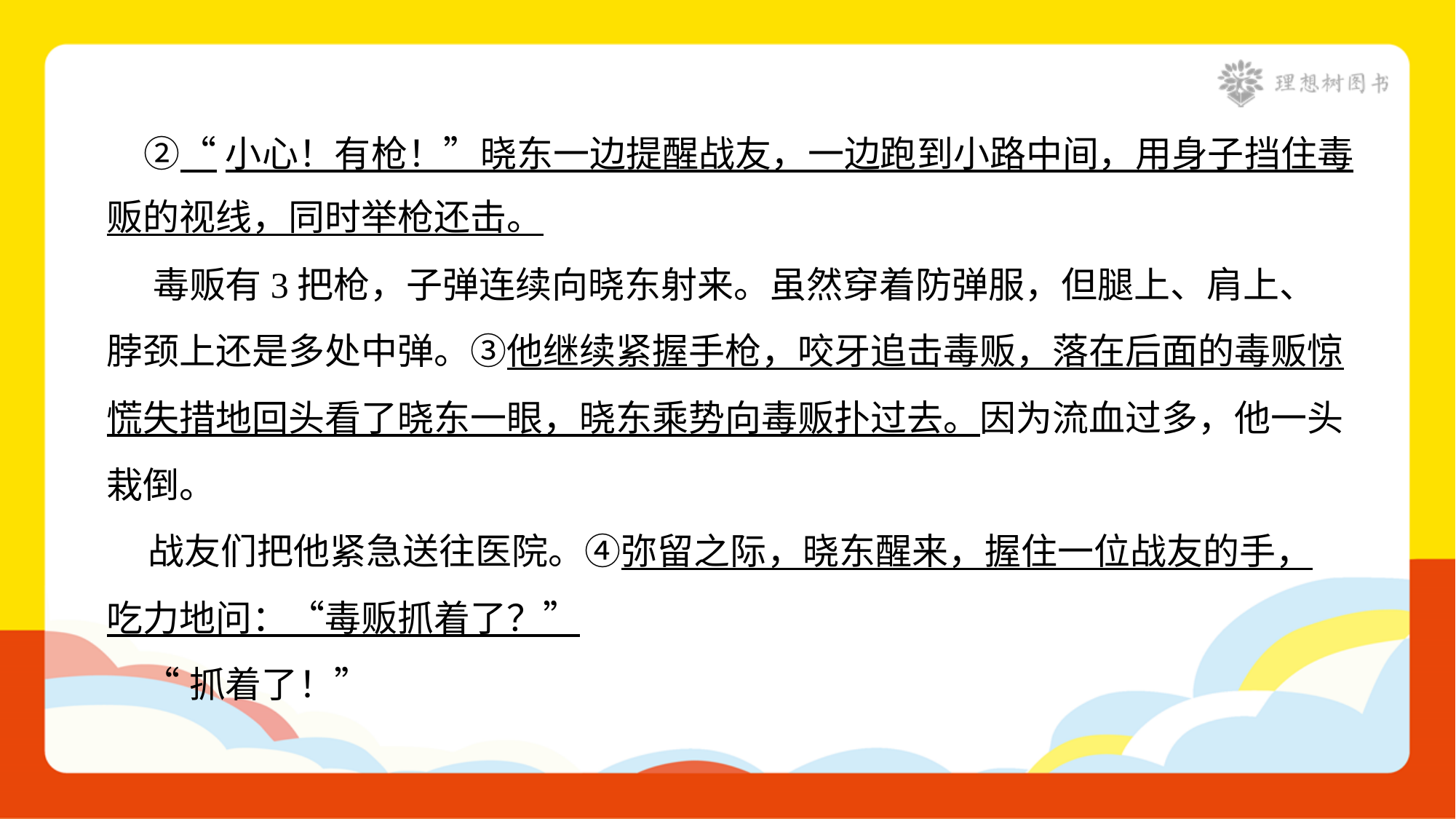

②“小心！有枪！”晓东一边提醒战友，一边跑到小路中间，用身子挡住毒
贩的视线，同时举枪还击。
    毒贩有3把枪，子弹连续向晓东射来。虽然穿着防弹服，但腿上、肩上、
脖颈上还是多处中弹。③他继续紧握手枪，咬牙追击毒贩，落在后面的毒贩惊
慌失措地回头看了晓东一眼，晓东乘势向毒贩扑过去。因为流血过多，他一头
栽倒。
    战友们把他紧急送往医院。④弥留之际，晓东醒来，握住一位战友的手，
吃力地问：“毒贩抓着了？”
    “抓着了！”